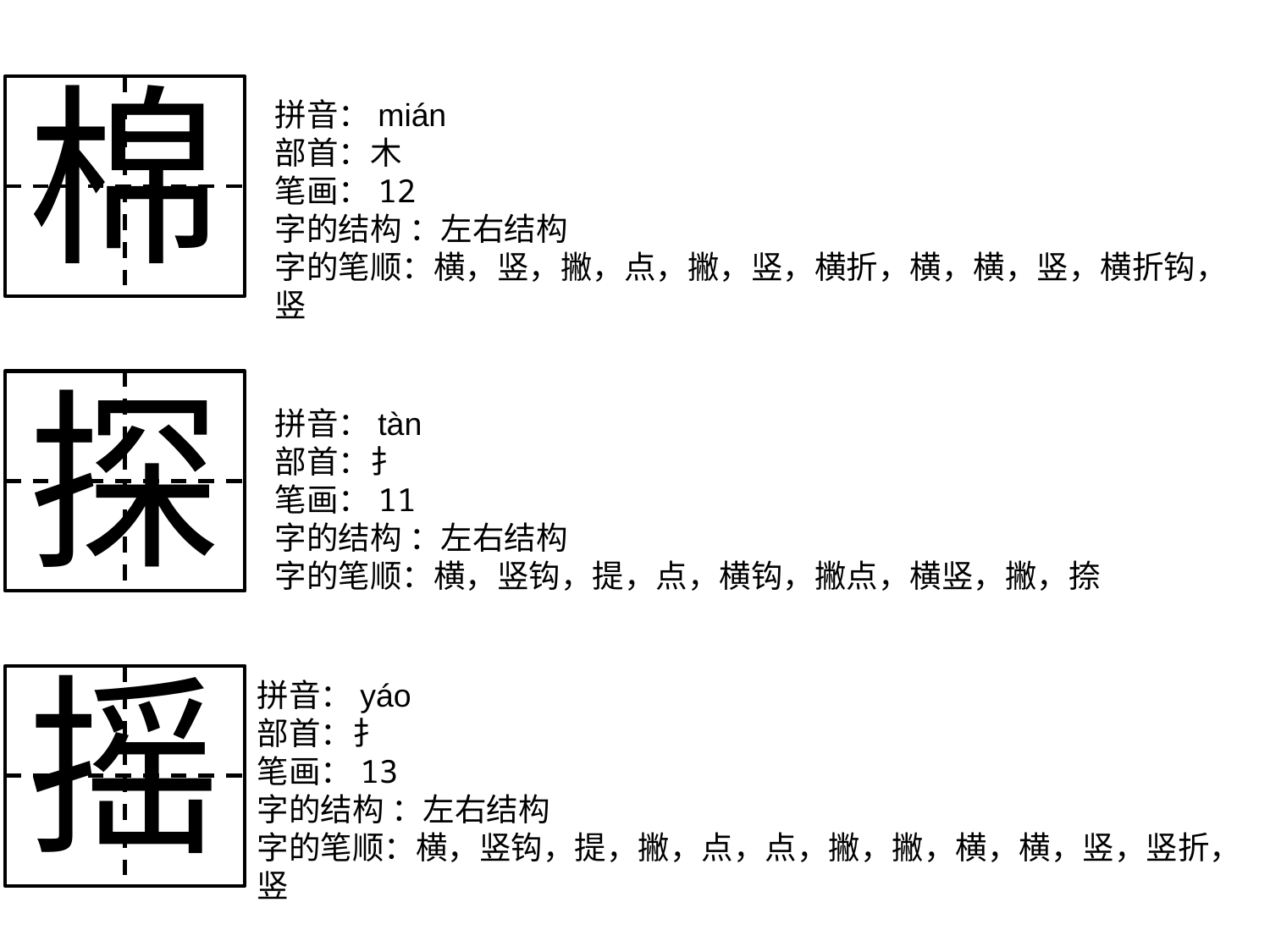

棉

拼音：mián
部首：木
笔画：12
字的结构 ：左右结构
字的笔顺：横，竖，撇，点，撇，竖，横折，横，横，竖，横折钩，竖
探

拼音：tàn
部首：扌
笔画：11
字的结构 ：左右结构
字的笔顺：横，竖钩，提，点，横钩，撇点，横竖，撇，捺
摇

拼音：yáo
部首：扌
笔画：13
字的结构 ：左右结构
字的笔顺：横，竖钩，提，撇，点，点，撇，撇，横，横，竖，竖折，竖